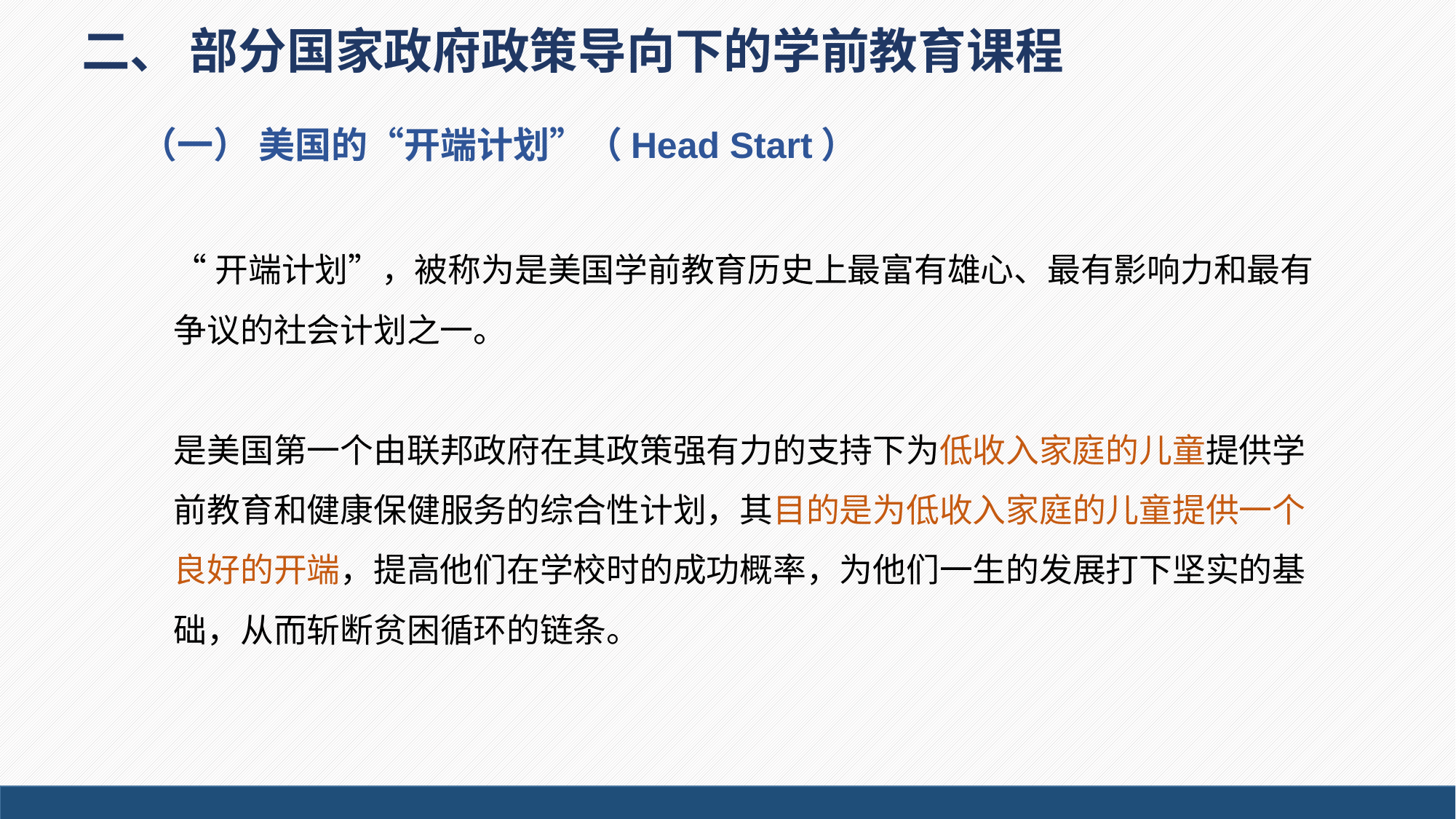

二、 部分国家政府政策导向下的学前教育课程
（一） 美国的“开端计划”（Head Start）
“开端计划”，被称为是美国学前教育历史上最富有雄心、最有影响力和最有争议的社会计划之一。

是美国第一个由联邦政府在其政策强有力的支持下为低收入家庭的儿童提供学前教育和健康保健服务的综合性计划，其目的是为低收入家庭的儿童提供一个良好的开端，提高他们在学校时的成功概率，为他们一生的发展打下坚实的基础，从而斩断贫困循环的链条。